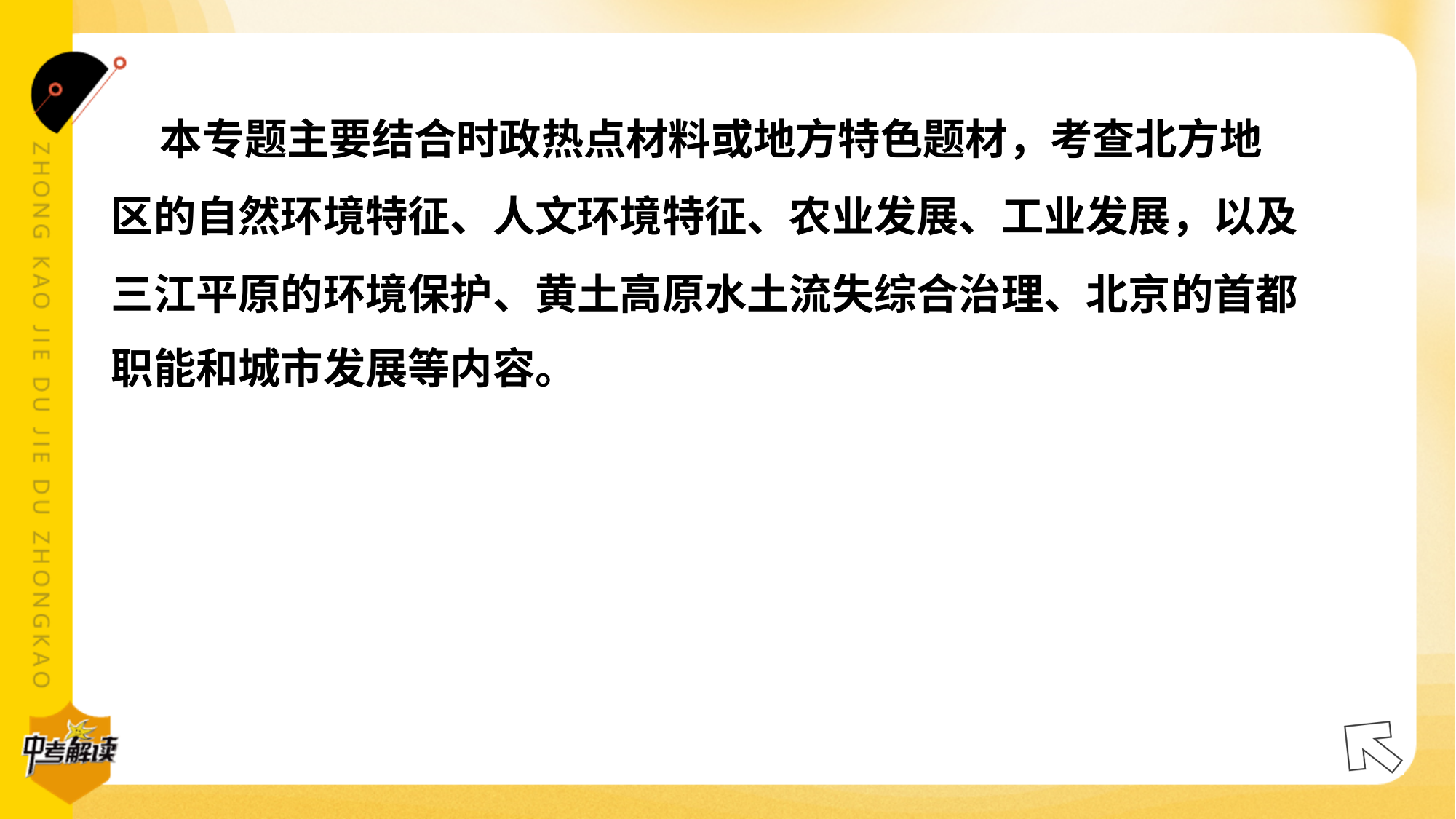

本专题主要结合时政热点材料或地方特色题材，考查北方地
区的自然环境特征、人文环境特征、农业发展、工业发展，以及
三江平原的环境保护、黄土高原水土流失综合治理、北京的首都
职能和城市发展等内容。